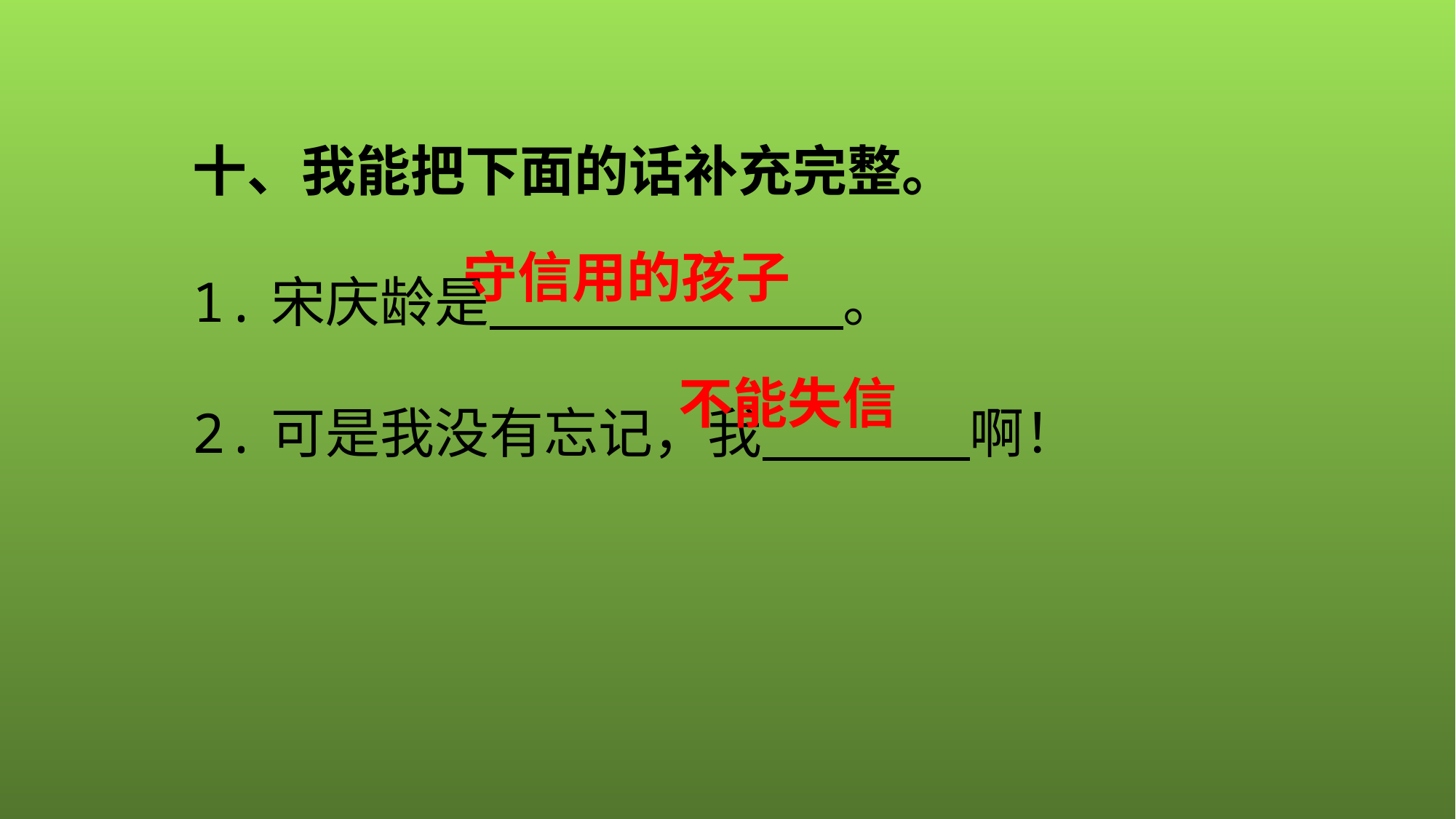

十、我能把下面的话补充完整。
1.宋庆龄是                             。
2.可是我没有忘记，我                 啊！
守信用的孩子
不能失信